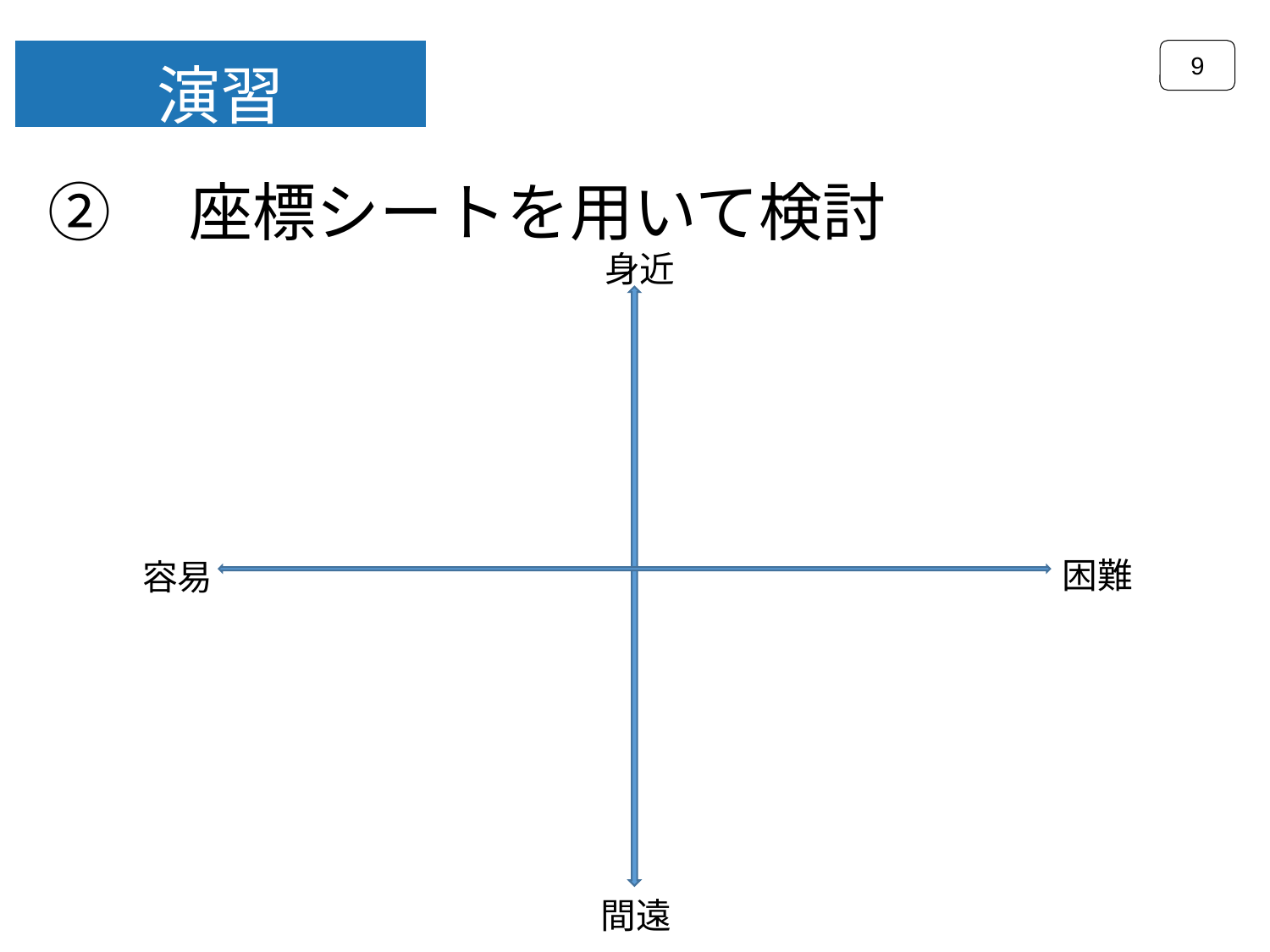

9
演習

②　座標シートを用いて検討
身近

困難
容易
間遠